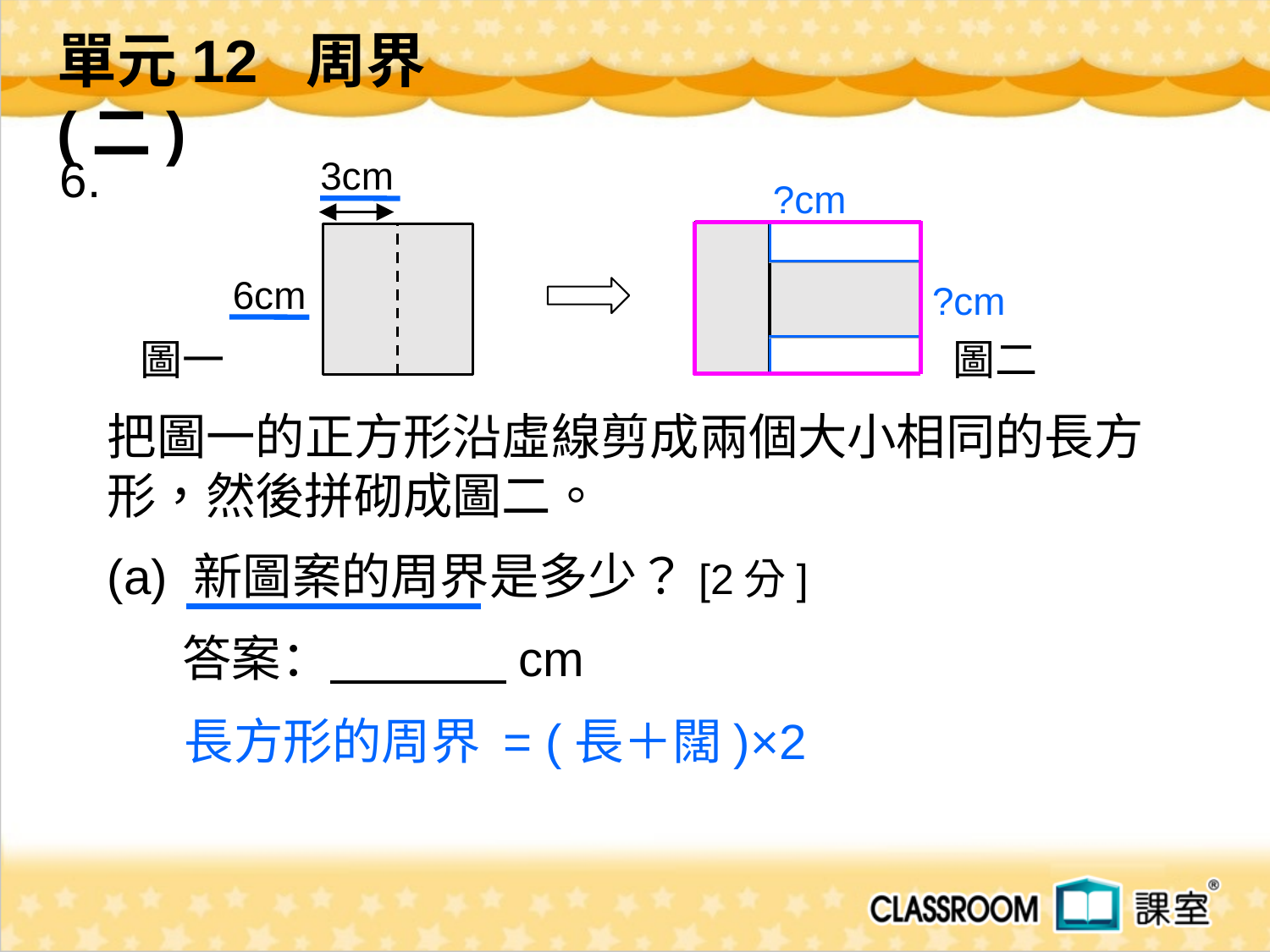

單元12  周界(二)
  6.
3cm
?cm

6cm

?cm

圖一
圖二
把圖一的正方形沿虛線剪成兩個大小相同的長方
形，然後拼砌成圖二。
(a) 新圖案的周界是多少？[2分]
答案：                cm
長方形的周界 = (長＋闊)×2